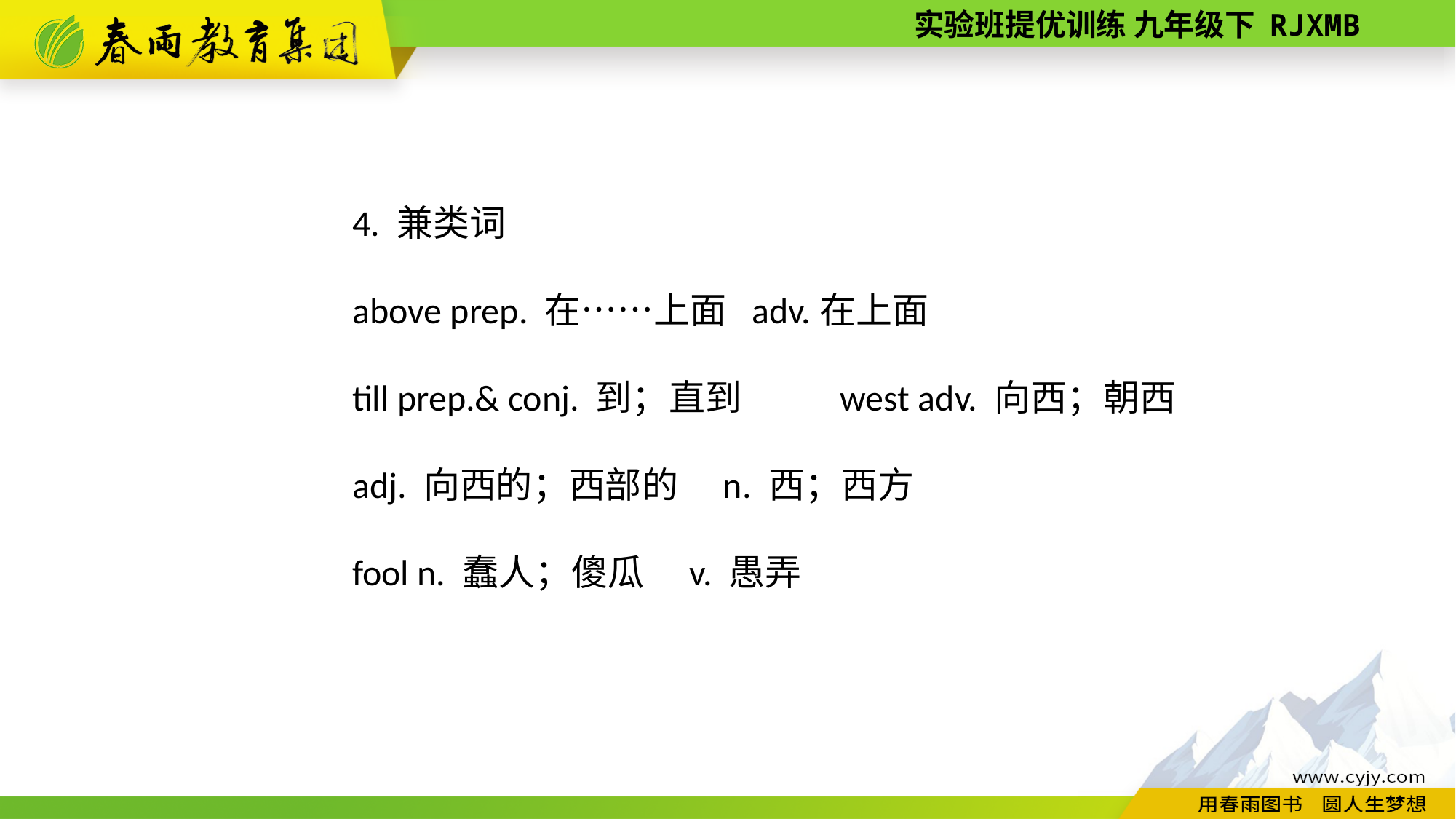

4. 兼类词
above prep. 在……上面  adv.在上面
till prep.& conj. 到；直到           west adv. 向西；朝西
adj. 向西的；西部的　n. 西；西方
fool n. 蠢人；傻瓜　v. 愚弄